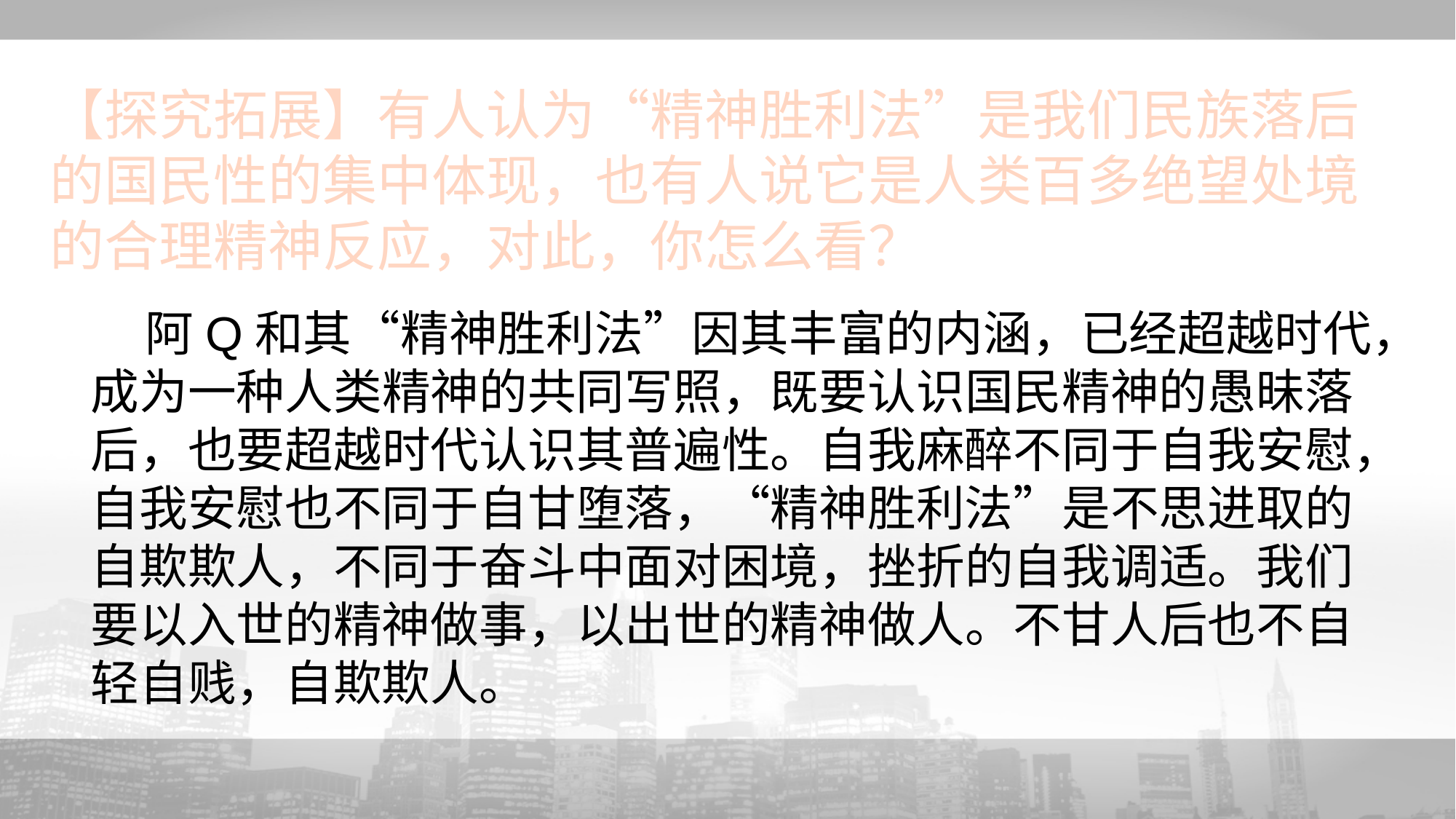

# 【探究拓展】有人认为“精神胜利法”是我们民族落后的国民性的集中体现，也有人说它是人类百多绝望处境的合理精神反应，对此，你怎么看？
阿Q和其“精神胜利法”因其丰富的内涵，已经超越时代，成为一种人类精神的共同写照，既要认识国民精神的愚昧落后，也要超越时代认识其普遍性。自我麻醉不同于自我安慰，自我安慰也不同于自甘堕落，“精神胜利法”是不思进取的自欺欺人，不同于奋斗中面对困境，挫折的自我调适。我们要以入世的精神做事，以出世的精神做人。不甘人后也不自轻自贱，自欺欺人。